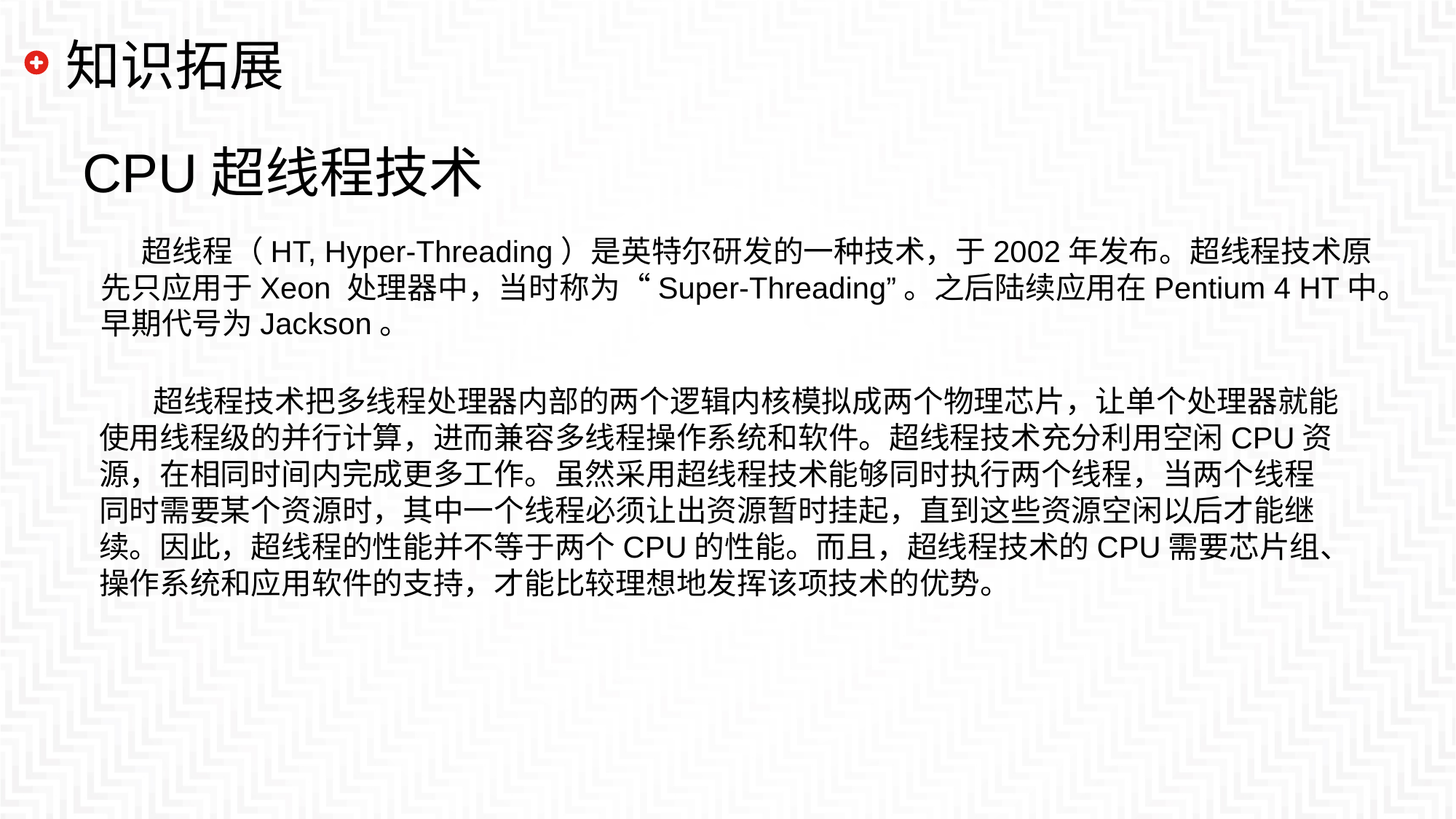

知识拓展
# CPU超线程技术
     超线程（HT, Hyper-Threading）是英特尔研发的一种技术，于2002年发布。超线程技术原先只应用于Xeon 处理器中，当时称为“Super-Threading”。之后陆续应用在Pentium 4 HT中。早期代号为Jackson。
       超线程技术把多线程处理器内部的两个逻辑内核模拟成两个物理芯片，让单个处理器就能使用线程级的并行计算，进而兼容多线程操作系统和软件。超线程技术充分利用空闲CPU资源，在相同时间内完成更多工作。虽然采用超线程技术能够同时执行两个线程，当两个线程同时需要某个资源时，其中一个线程必须让出资源暂时挂起，直到这些资源空闲以后才能继续。因此，超线程的性能并不等于两个CPU的性能。而且，超线程技术的CPU需要芯片组、操作系统和应用软件的支持，才能比较理想地发挥该项技术的优势。